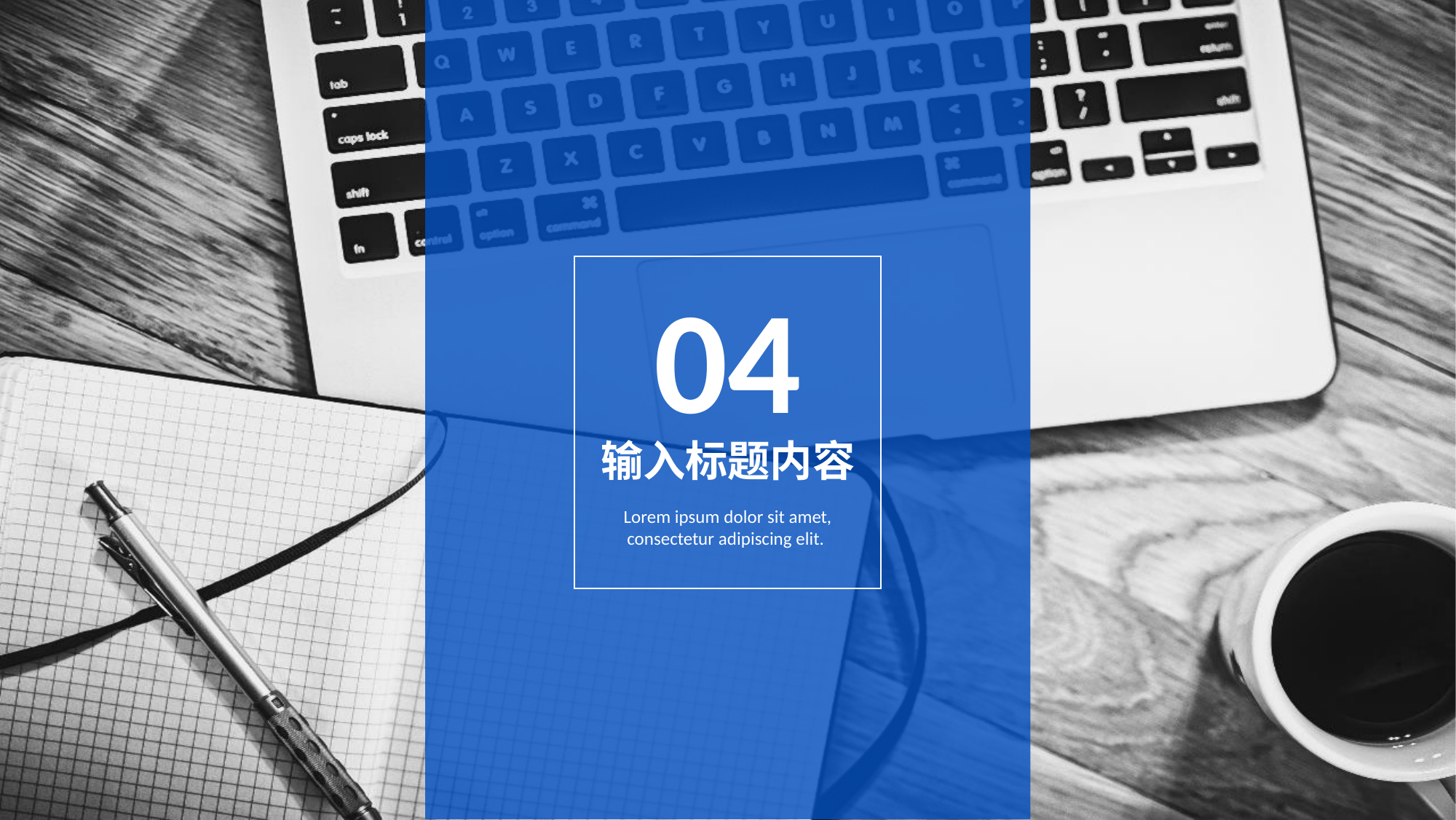

04
输入标题内容
Lorem ipsum dolor sit amet, consectetur adipiscing elit.